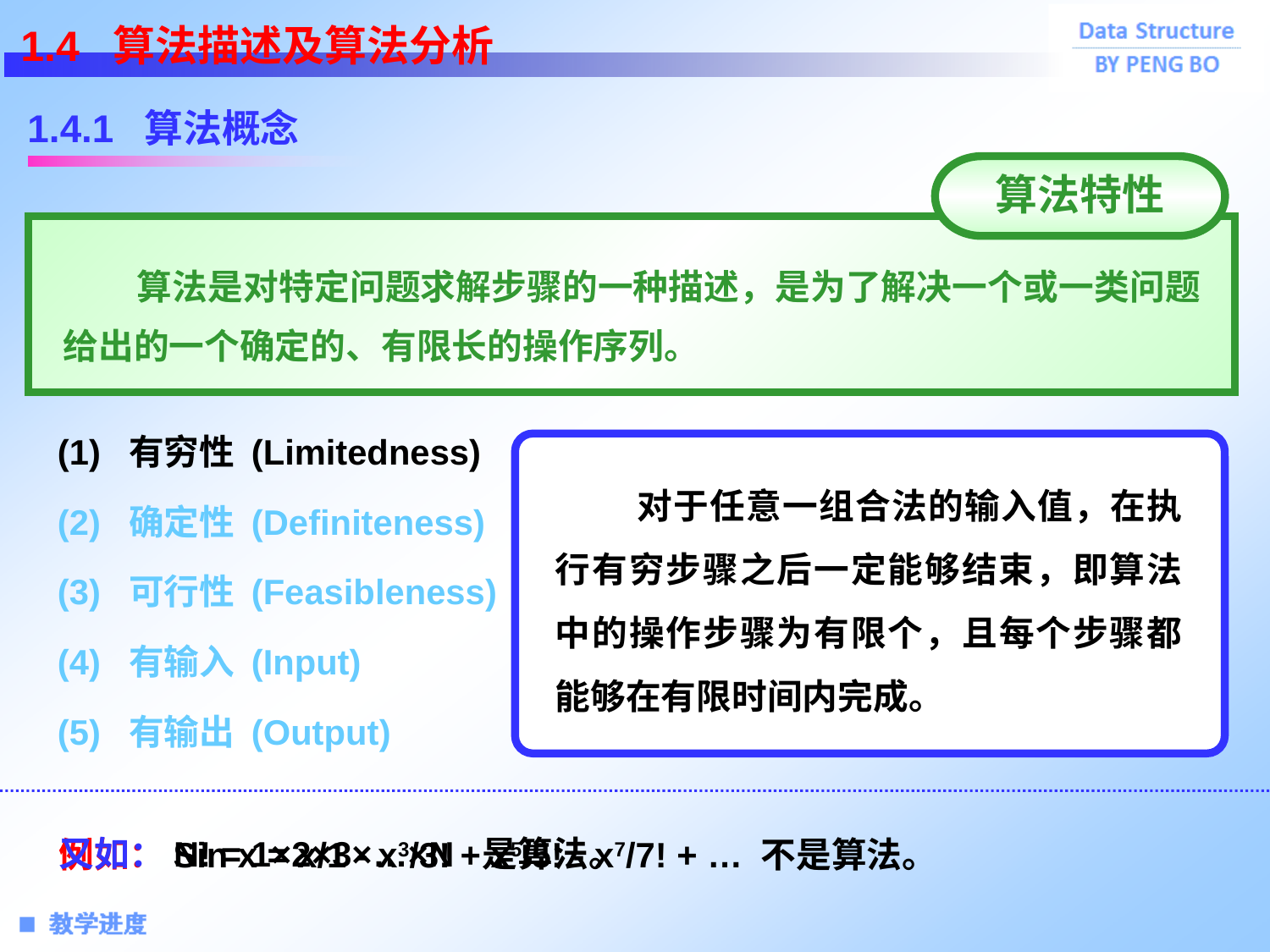

1.4  算法描述及算法分析

1.4.1  算法概念

算法特性

        算法是对特定问题求解步骤的一种描述，是为了解决一个或一类问题给出的一个确定的、有限长的操作序列。
(1)  有穷性 (Limitedness)

        对于任意一组合法的输入值，在执行有穷步骤之后一定能够结束，即算法中的操作步骤为有限个，且每个步骤都能够在有限时间内完成。
(2)  确定性 (Definiteness)
(3)  可行性 (Feasibleness)
(4)  有输入 (Input)
(5)  有输出 (Output)

又如：N! = 1×2×3×…×N  是算法。
例如：Sin x = x/1 - x3/3! + x5/5! - x7/7! + … 不是算法。